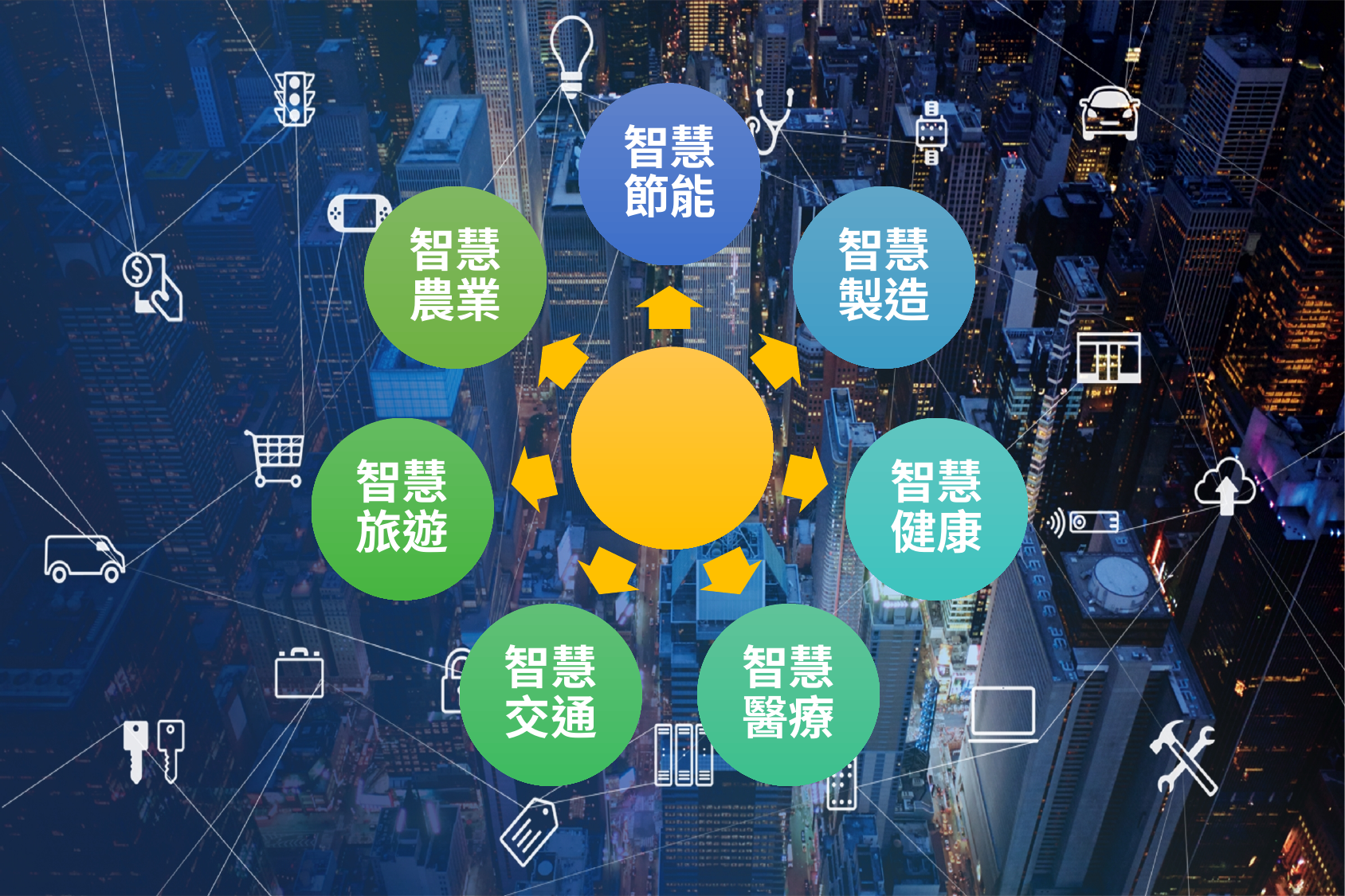

智慧節能
智慧農業
智慧製造

智慧旅遊
智慧健康

智慧交通
智慧醫療